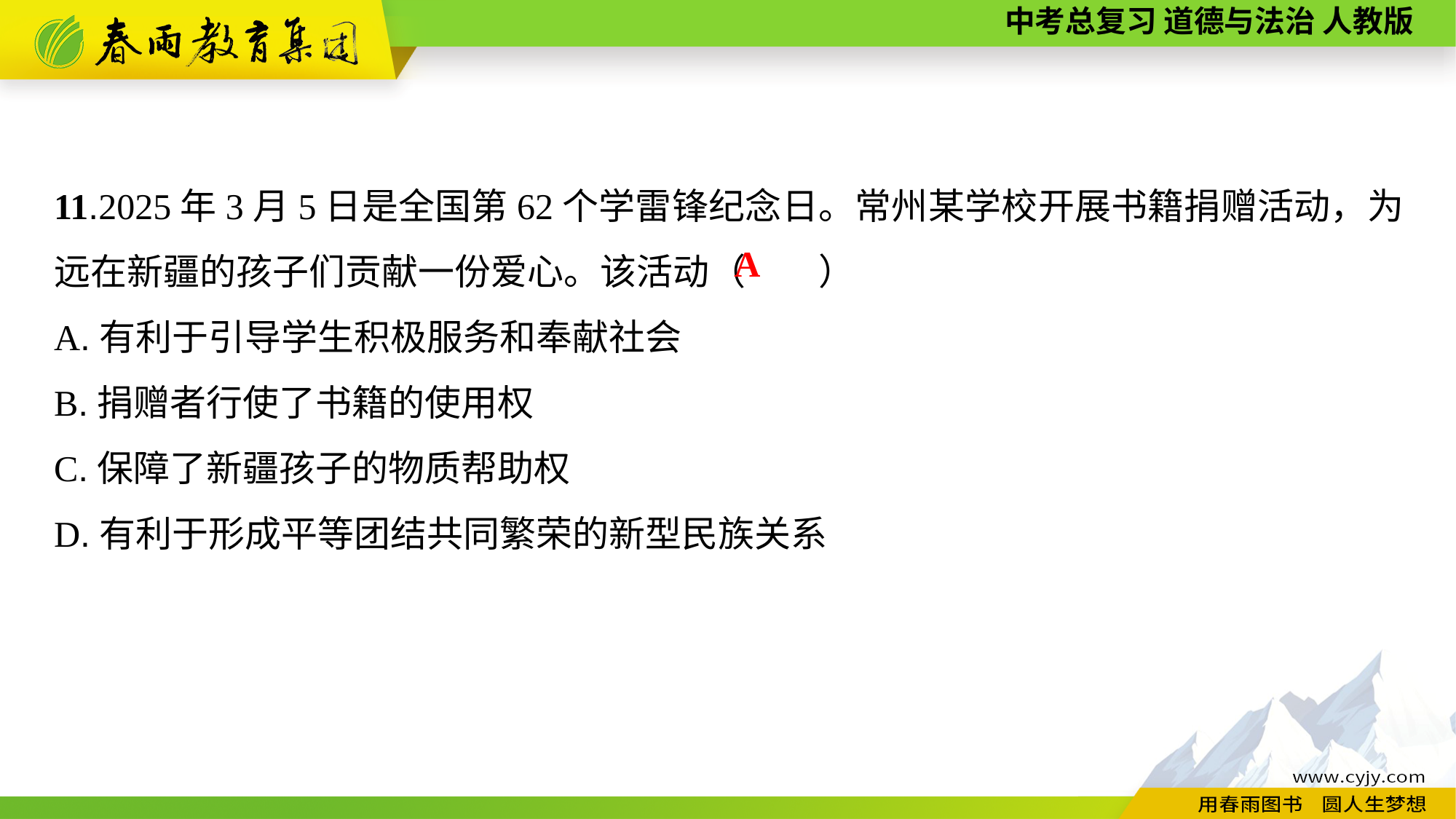

11.2025年3月5日是全国第62个学雷锋纪念日。常州某学校开展书籍捐赠活动，为远在新疆的孩子们贡献一份爱心。该活动（　　）
A.有利于引导学生积极服务和奉献社会
B.捐赠者行使了书籍的使用权
C.保障了新疆孩子的物质帮助权
D.有利于形成平等团结共同繁荣的新型民族关系
A